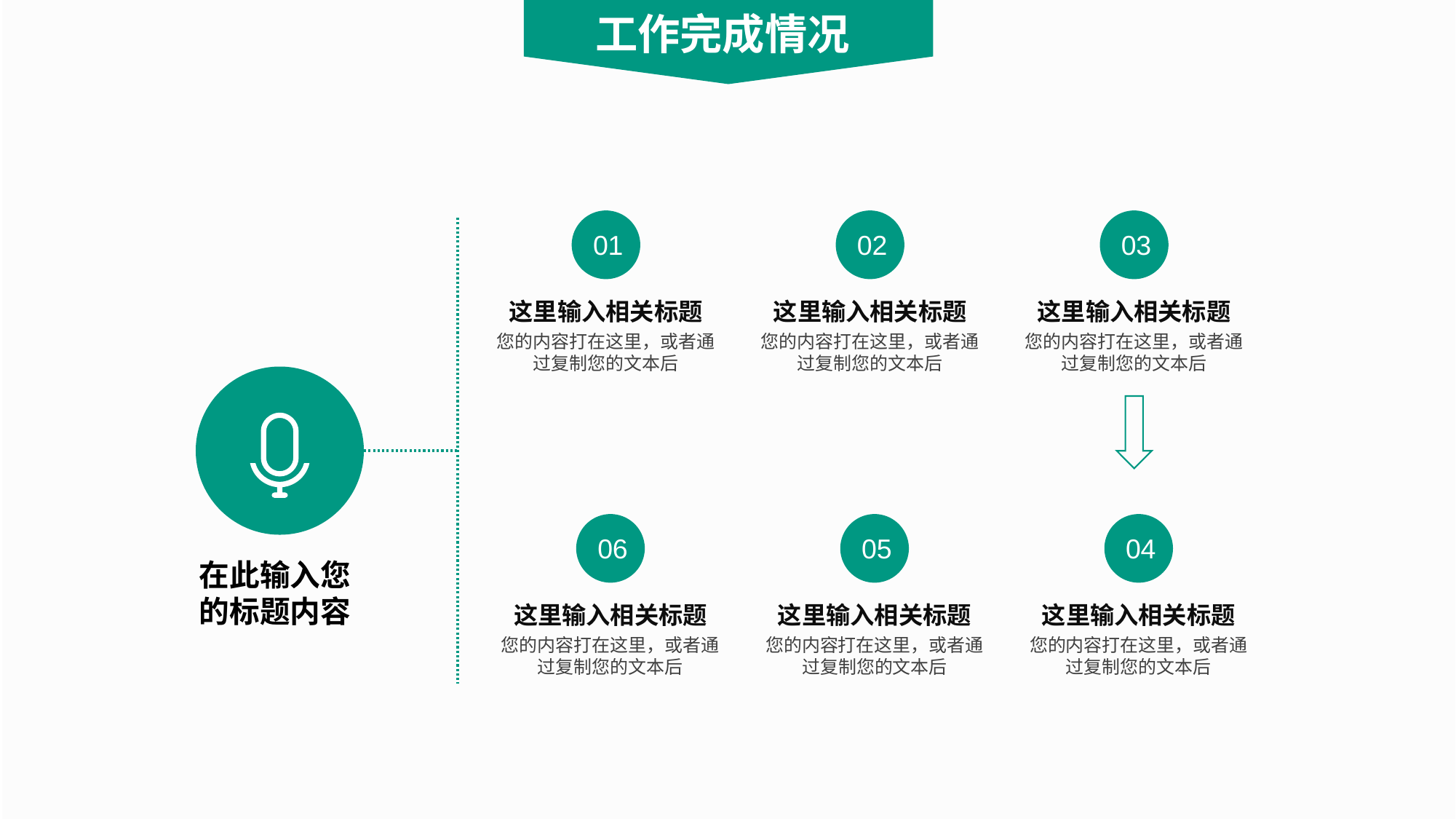

工作完成情况

01
这里输入相关标题
您的内容打在这里，或者通过复制您的文本后

02
这里输入相关标题
您的内容打在这里，或者通过复制您的文本后

03
这里输入相关标题
您的内容打在这里，或者通过复制您的文本后

06
这里输入相关标题
您的内容打在这里，或者通过复制您的文本后

05
这里输入相关标题
您的内容打在这里，或者通过复制您的文本后

04
这里输入相关标题
您的内容打在这里，或者通过复制您的文本后
在此输入您的标题内容